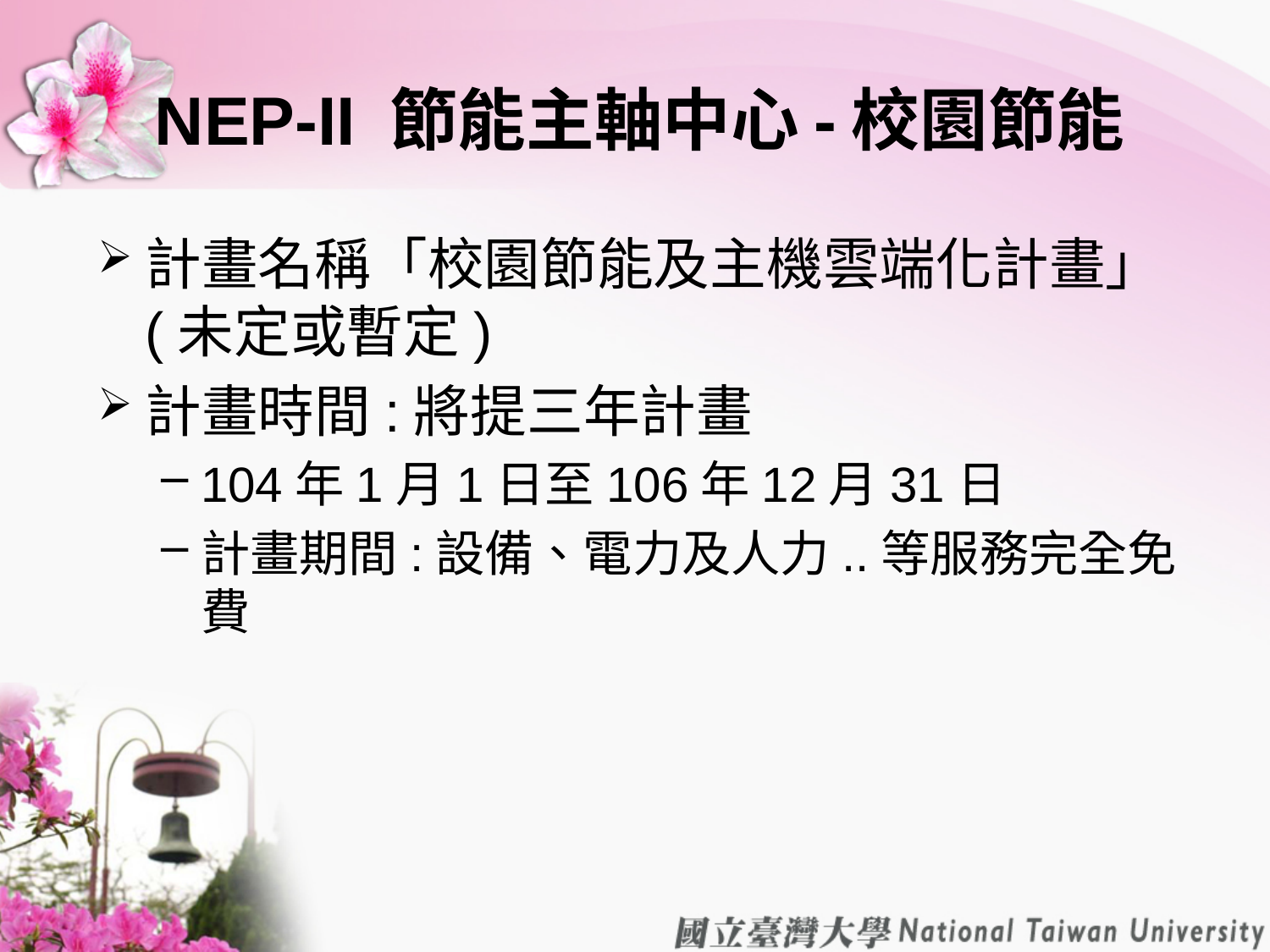

# NEP-II 節能主軸中心-校園節能
計畫名稱「校園節能及主機雲端化計畫」(未定或暫定)
計畫時間:將提三年計畫
104年1月1日至106年12月31日
計畫期間:設備、電力及人力..等服務完全免費